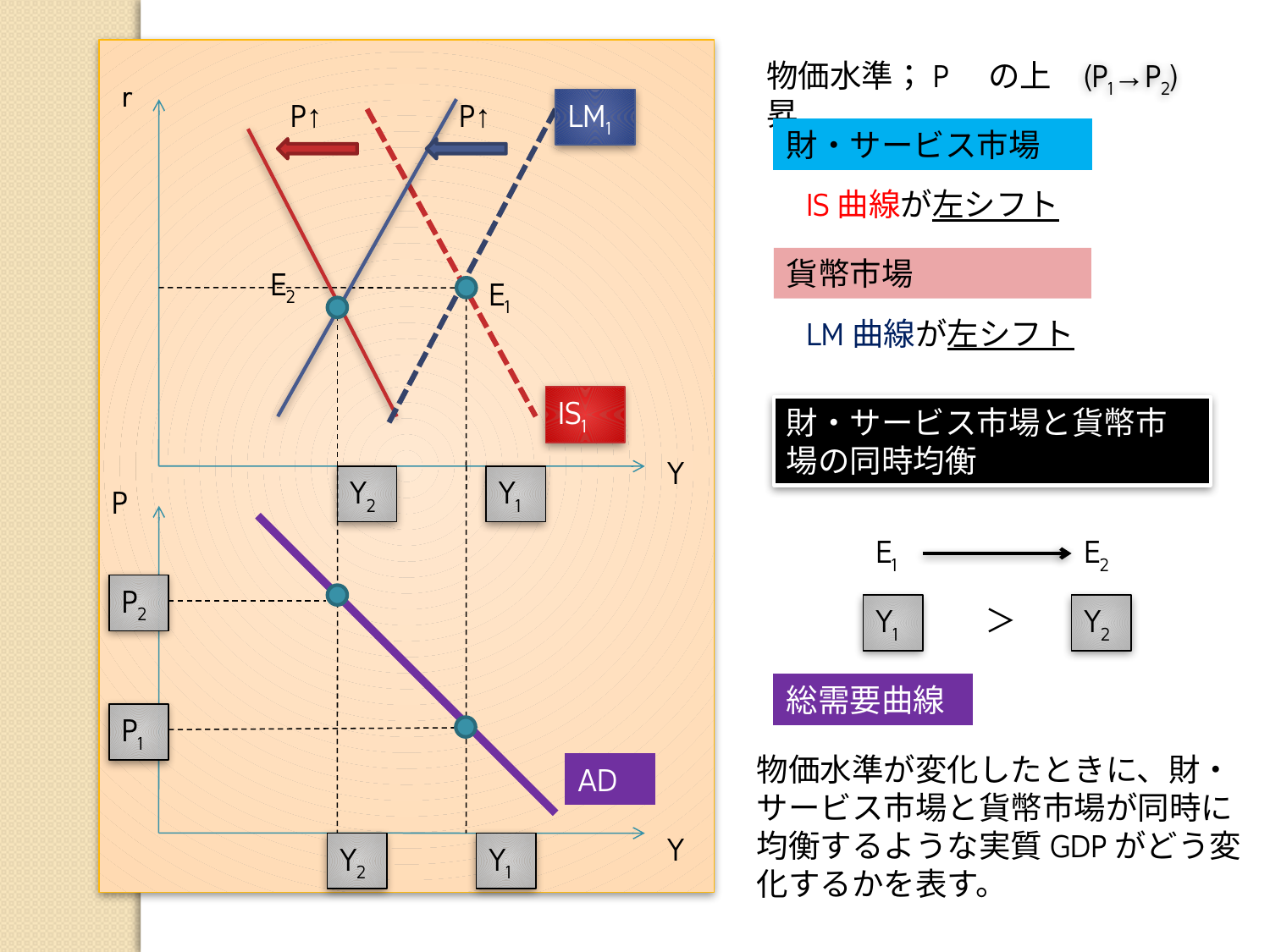

物価水準；P　の上昇
(P1→P2)
r
LM1
P↑
P↑
財・サービス市場

IS曲線が左シフト
貨幣市場
E2
E1

LM曲線が左シフト
IS1
財・サービス市場と貨幣市場の同時均衡
Y
Y2
Y1
P
E1
E2
P2

＞
Y1
Y2
総需要曲線
P1

物価水準が変化したときに、財・サービス市場と貨幣市場が同時に均衡するような実質GDPがどう変化するかを表す。
AD
Y
Y2
Y1